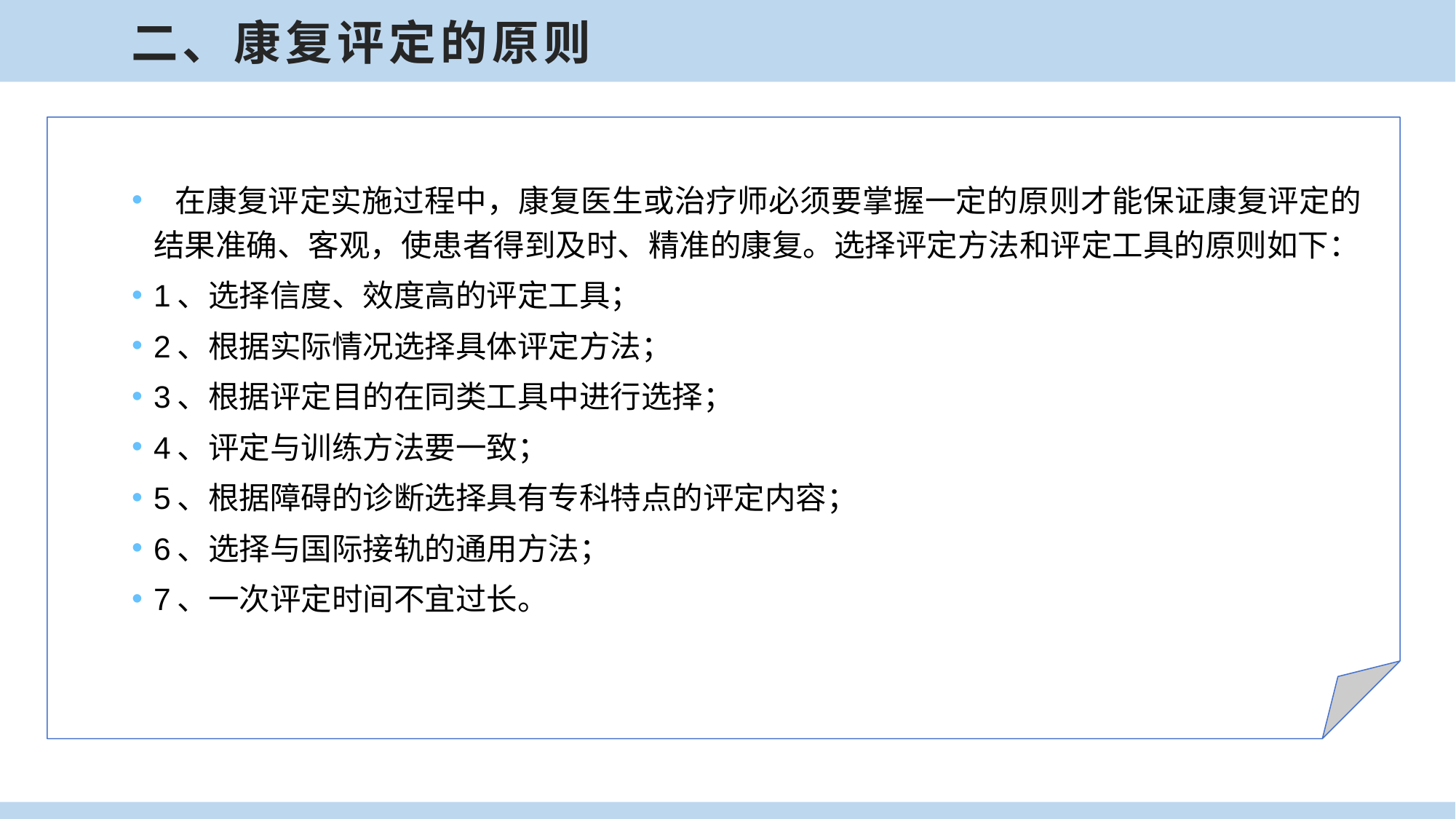

二、康复评定的原则

  在康复评定实施过程中，康复医生或治疗师必须要掌握一定的原则才能保证康复评定的结果准确、客观，使患者得到及时、精准的康复。选择评定方法和评定工具的原则如下：
1、选择信度、效度高的评定工具；
2、根据实际情况选择具体评定方法；
3、根据评定目的在同类工具中进行选择；
4、评定与训练方法要一致；
5、根据障碍的诊断选择具有专科特点的评定内容；
6、选择与国际接轨的通用方法；
7、一次评定时间不宜过长。